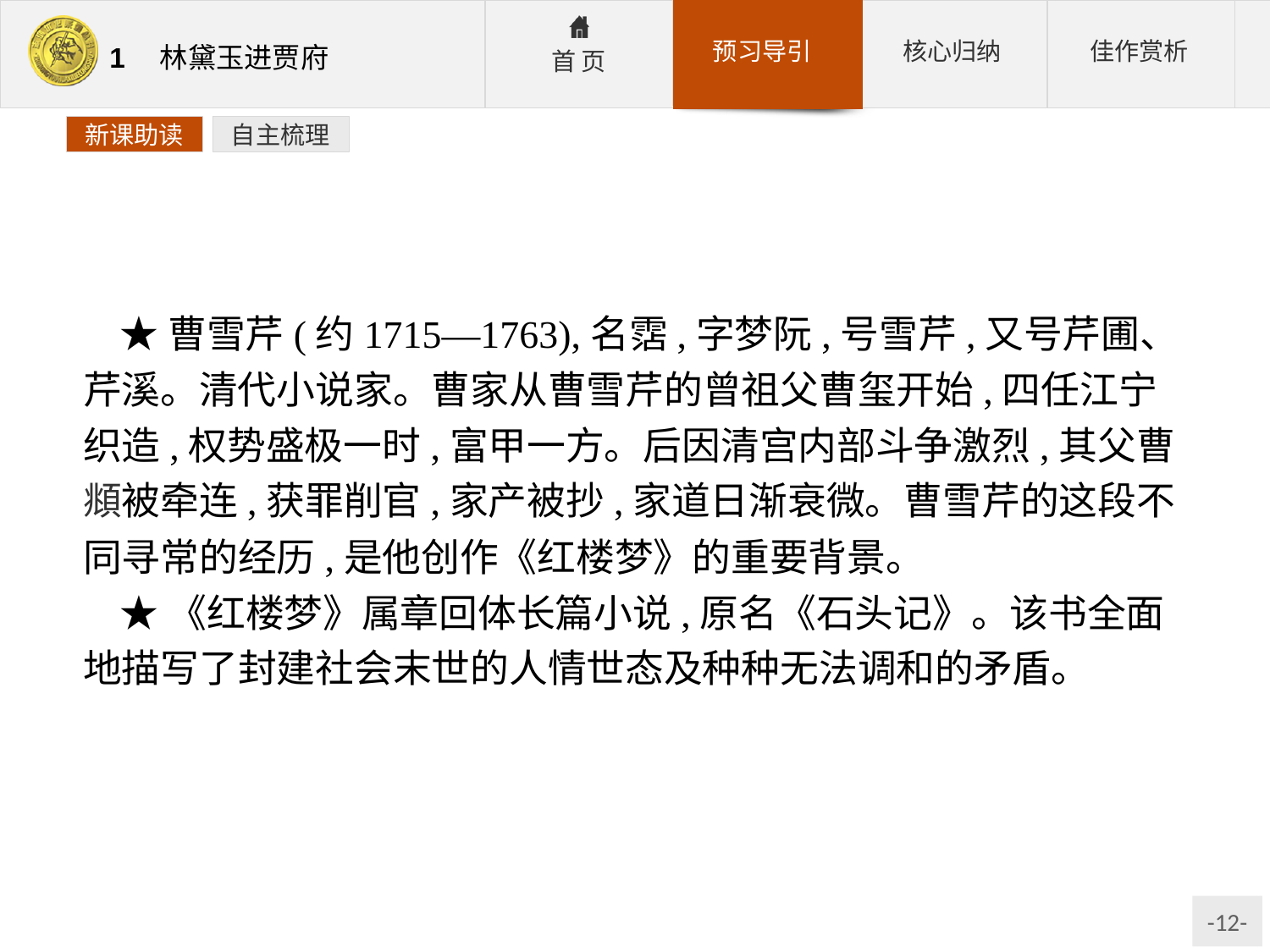

新课助读
自主梳理
★曹雪芹(约1715—1763),名霑,字梦阮,号雪芹,又号芹圃、芹溪。清代小说家。曹家从曹雪芹的曾祖父曹玺开始,四任江宁织造,权势盛极一时,富甲一方。后因清宫内部斗争激烈,其父曹頫被牵连,获罪削官,家产被抄,家道日渐衰微。曹雪芹的这段不同寻常的经历,是他创作《红楼梦》的重要背景。
★《红楼梦》属章回体长篇小说,原名《石头记》。该书全面地描写了封建社会末世的人情世态及种种无法调和的矛盾。